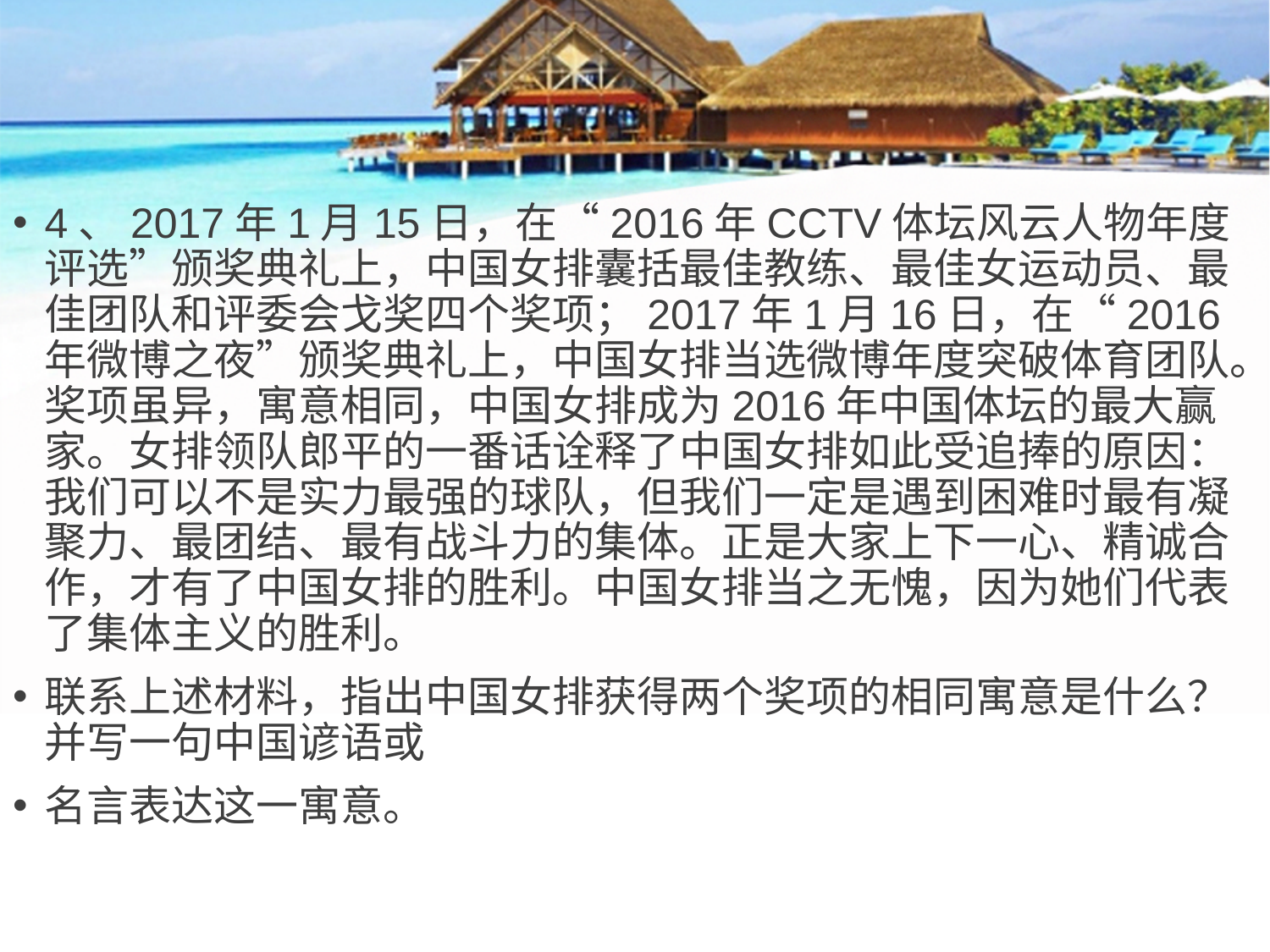

4、2017年1月15日，在“2016年CCTV体坛风云人物年度评选”颁奖典礼上，中国女排囊括最佳教练、最佳女运动员、最佳团队和评委会戈奖四个奖项；2017年1月16日，在“2016年微博之夜”颁奖典礼上，中国女排当选微博年度突破体育团队。奖项虽异，寓意相同，中国女排成为2016年中国体坛的最大赢家。女排领队郎平的一番话诠释了中国女排如此受追捧的原因：我们可以不是实力最强的球队，但我们一定是遇到困难时最有凝聚力、最团结、最有战斗力的集体。正是大家上下一心、精诚合作，才有了中国女排的胜利。中国女排当之无愧，因为她们代表了集体主义的胜利。
联系上述材料，指出中国女排获得两个奖项的相同寓意是什么？并写一句中国谚语或
名言表达这一寓意。